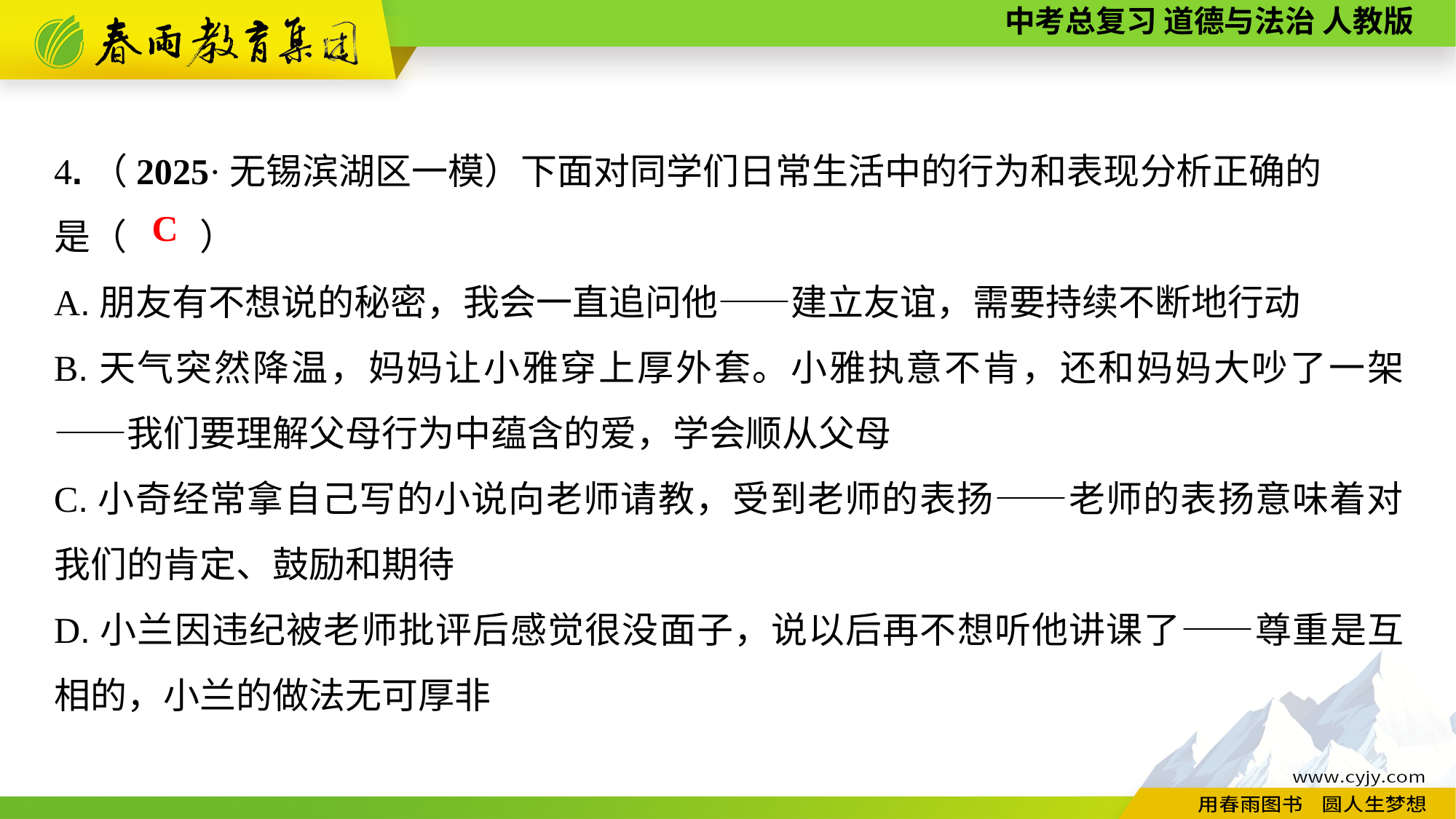

4.（2025·无锡滨湖区一模）下面对同学们日常生活中的行为和表现分析正确的
是（　　）
A.朋友有不想说的秘密，我会一直追问他——建立友谊，需要持续不断地行动
B.天气突然降温，妈妈让小雅穿上厚外套。小雅执意不肯，还和妈妈大吵了一架——我们要理解父母行为中蕴含的爱，学会顺从父母
C.小奇经常拿自己写的小说向老师请教，受到老师的表扬——老师的表扬意味着对我们的肯定、鼓励和期待
D.小兰因违纪被老师批评后感觉很没面子，说以后再不想听他讲课了——尊重是互相的，小兰的做法无可厚非
C